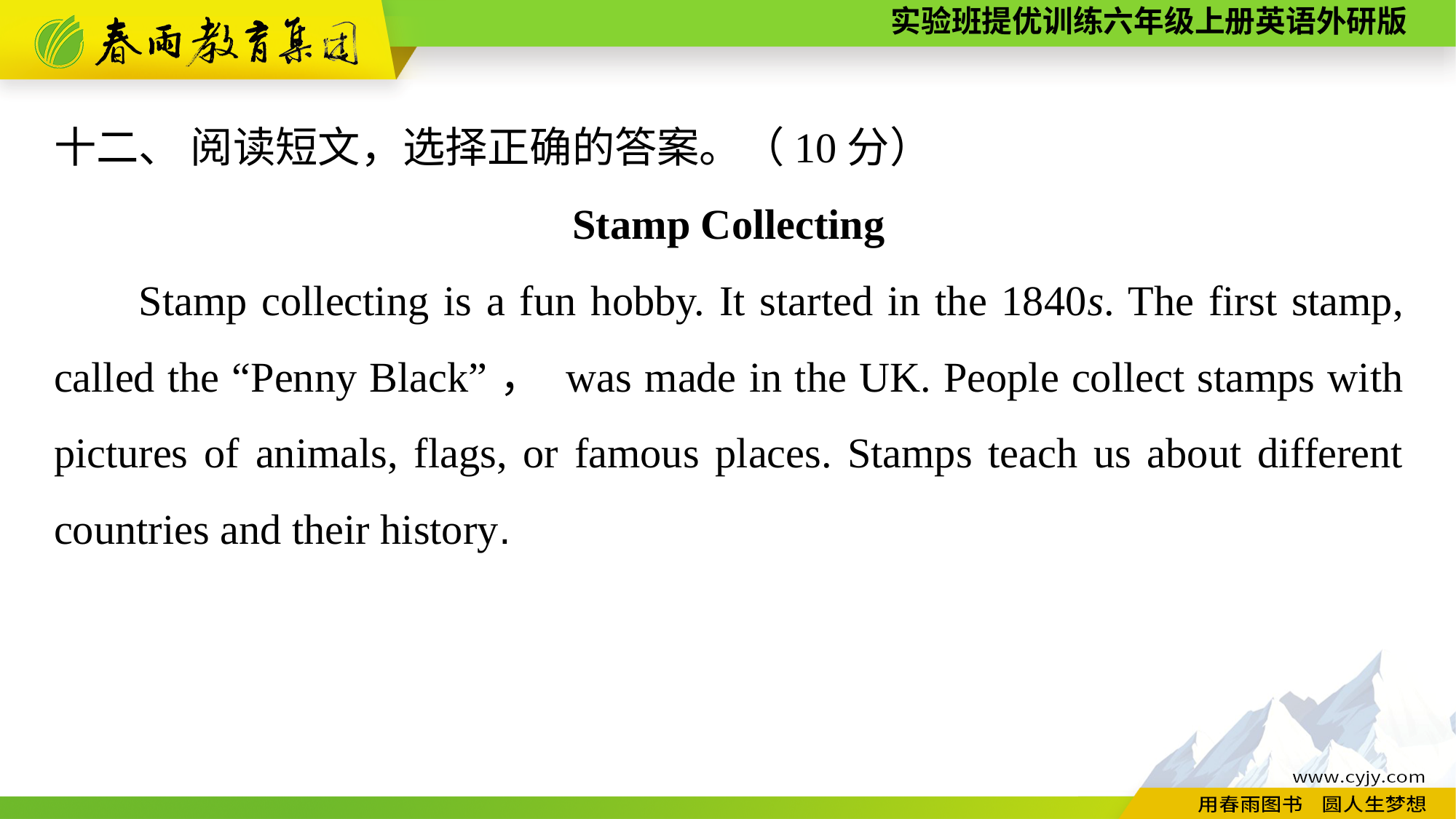

十二、 阅读短文，选择正确的答案。（10分）
Stamp Collecting
Stamp collecting is a fun hobby. It started in the 1840s. The first stamp, called the “Penny Black”， was made in the UK. People collect stamps with pictures of animals, flags, or famous places. Stamps teach us about different countries and their history.